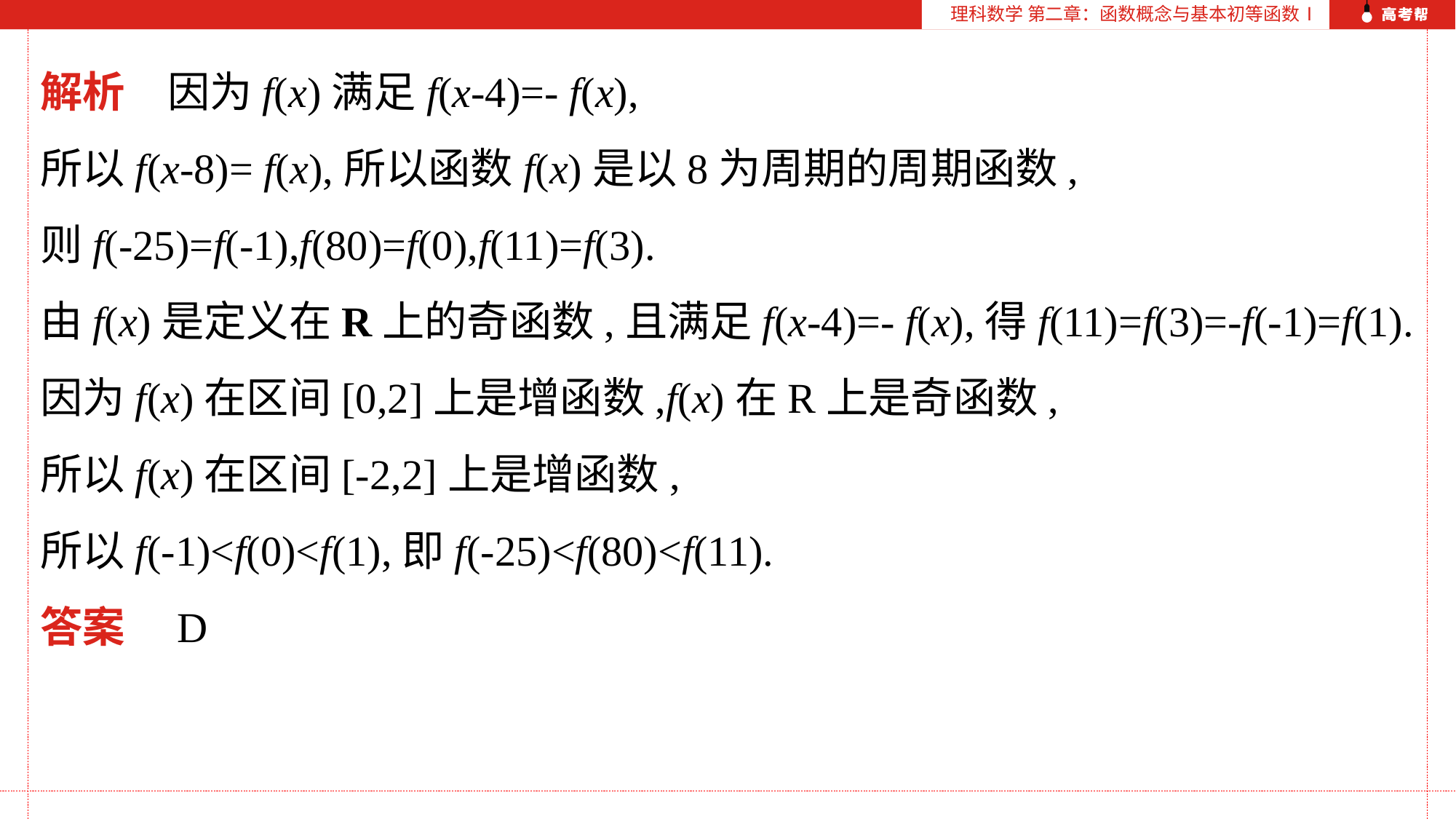

理科数学 第二章：函数概念与基本初等函数Ⅰ

解析　因为f(x)满足f(x-4)=- f(x),
所以f(x-8)= f(x),所以函数f(x)是以8为周期的周期函数,
则f(-25)=f(-1),f(80)=f(0),f(11)=f(3).
由f(x)是定义在R上的奇函数,且满足f(x-4)=- f(x),得f(11)=f(3)=-f(-1)=f(1).
因为f(x)在区间[0,2]上是增函数,f(x)在R上是奇函数,
所以f(x)在区间[-2,2]上是增函数,
所以f(-1)<f(0)<f(1),即f(-25)<f(80)<f(11).
答案　D